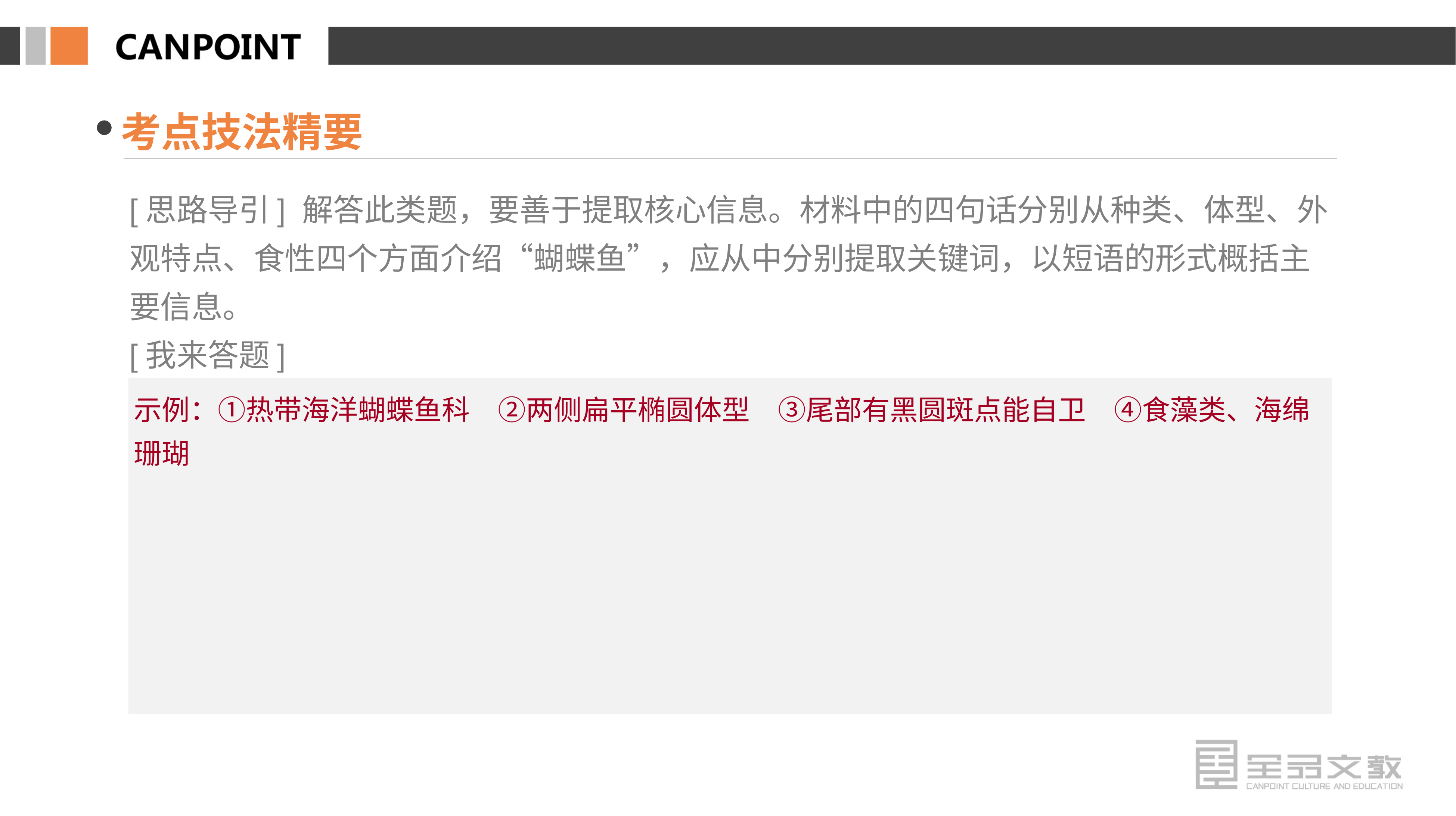

考点技法精要

[思路导引] 解答此类题，要善于提取核心信息。材料中的四句话分别从种类、体型、外观特点、食性四个方面介绍“蝴蝶鱼”，应从中分别提取关键词，以短语的形式概括主要信息。
[我来答题]

示例：①热带海洋蝴蝶鱼科　②两侧扁平椭圆体型　③尾部有黑圆斑点能自卫　④食藻类、海绵珊瑚